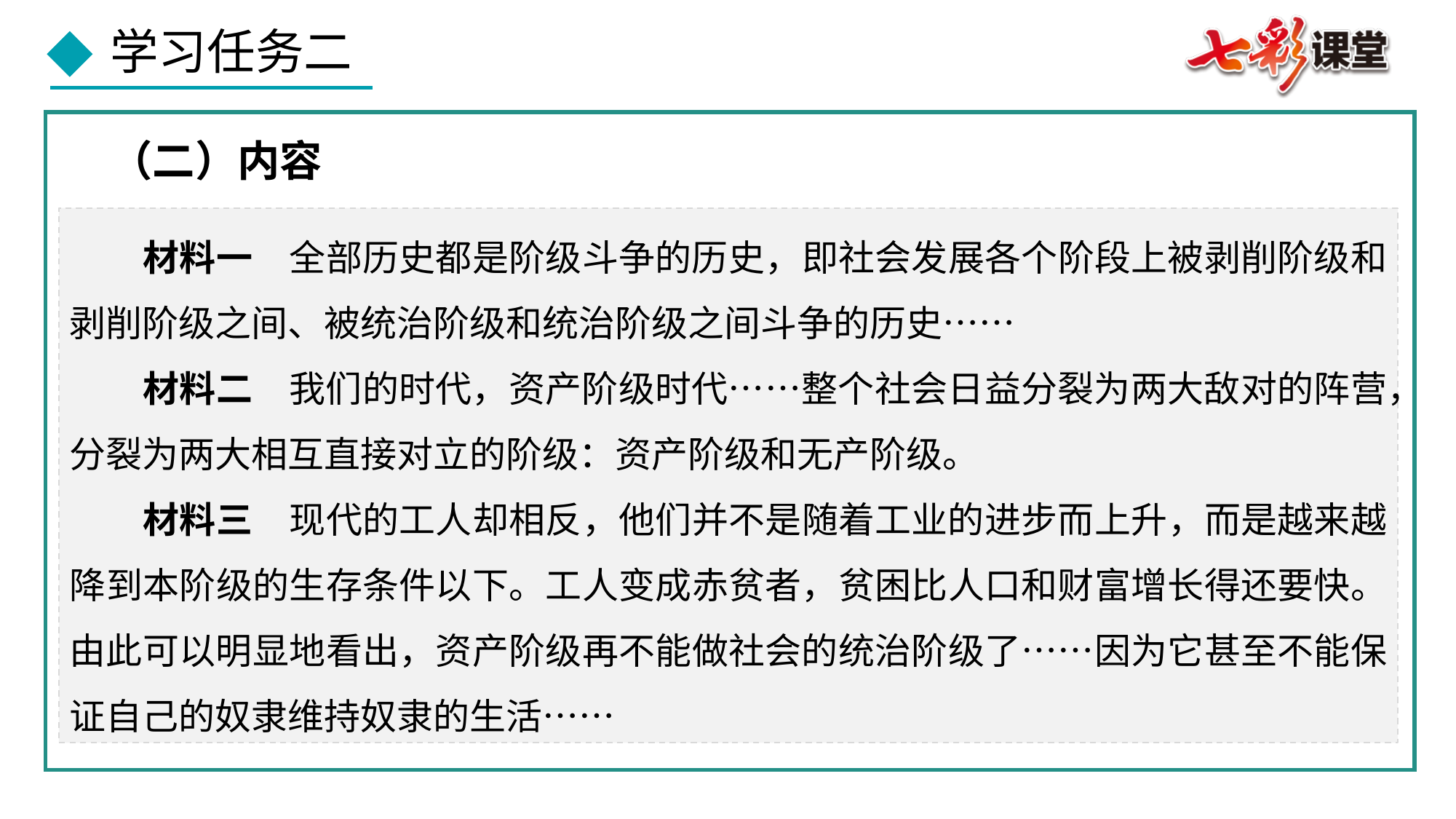

（二）内容
　　材料一　全部历史都是阶级斗争的历史，即社会发展各个阶段上被剥削阶级和剥削阶级之间、被统治阶级和统治阶级之间斗争的历史……
　　材料二　我们的时代，资产阶级时代……整个社会日益分裂为两大敌对的阵营，分裂为两大相互直接对立的阶级：资产阶级和无产阶级。
　　材料三　现代的工人却相反，他们并不是随着工业的进步而上升，而是越来越降到本阶级的生存条件以下。工人变成赤贫者，贫困比人口和财富增长得还要快。由此可以明显地看出，资产阶级再不能做社会的统治阶级了……因为它甚至不能保证自己的奴隶维持奴隶的生活……